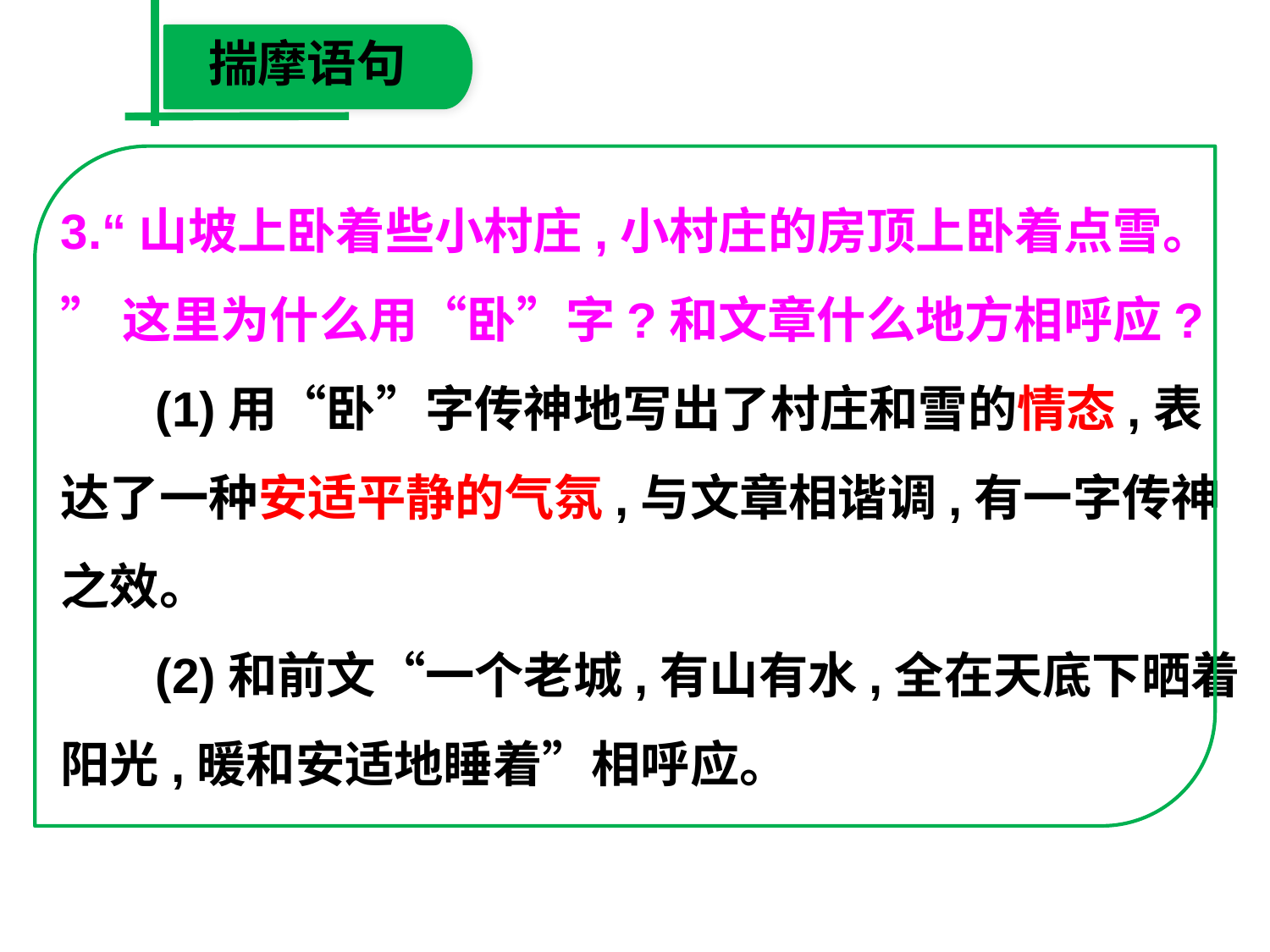

揣摩语句

3.“山坡上卧着些小村庄,小村庄的房顶上卧着点雪。
”这里为什么用“卧”字?和文章什么地方相呼应?
　   (1)用“卧”字传神地写出了村庄和雪的情态,表
达了一种安适平静的气氛,与文章相谐调,有一字传神
之效。
　   (2)和前文“一个老城,有山有水,全在天底下晒着
阳光,暖和安适地睡着”相呼应。